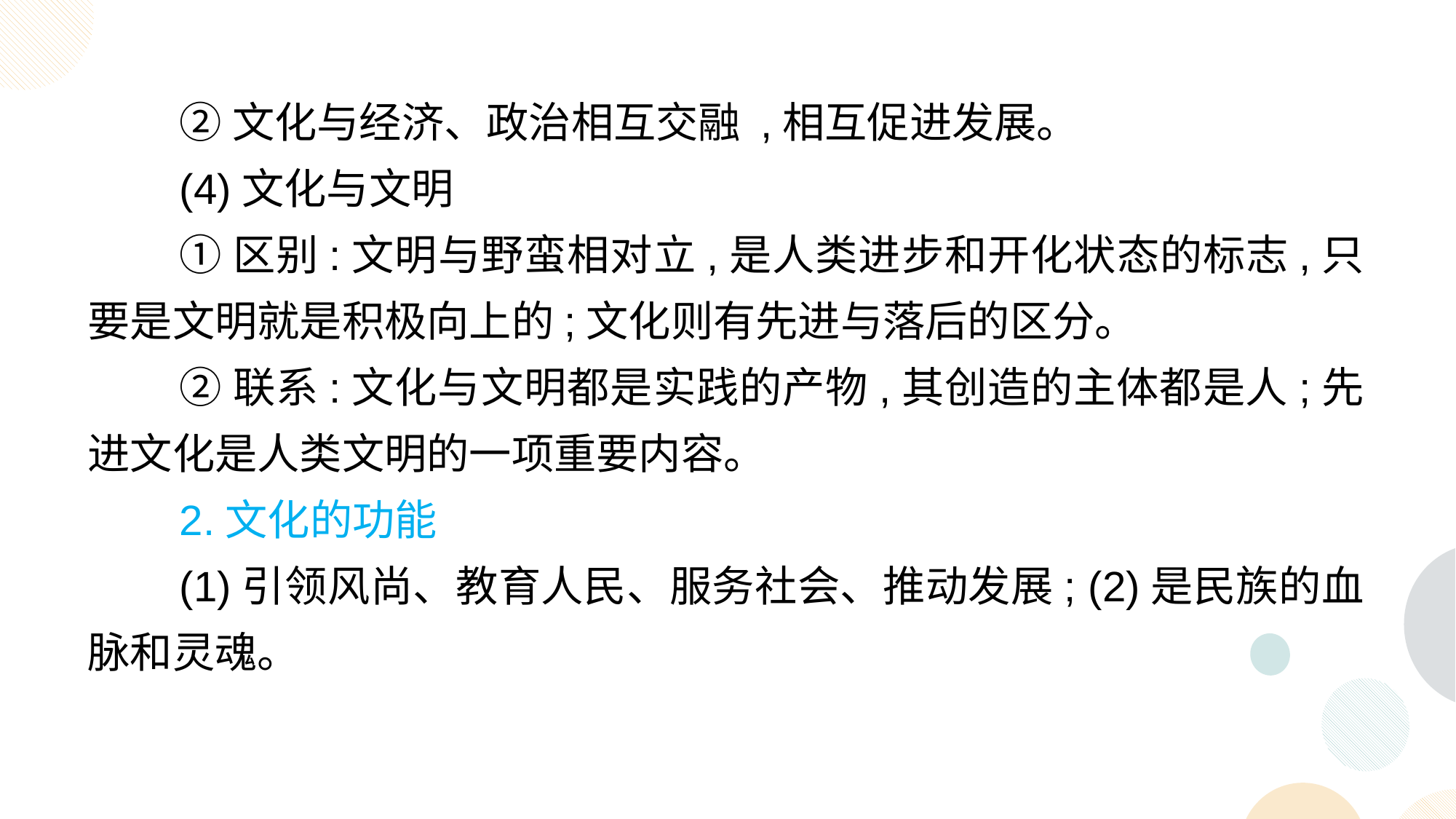

②文化与经济、政治相互交融 ,相互促进发展。
(4)文化与文明
①区别:文明与野蛮相对立,是人类进步和开化状态的标志,只要是文明就是积极向上的;文化则有先进与落后的区分。
②联系:文化与文明都是实践的产物,其创造的主体都是人;先进文化是人类文明的一项重要内容。
2.文化的功能
(1)引领风尚、教育人民、服务社会、推动发展; (2)是民族的血脉和灵魂。